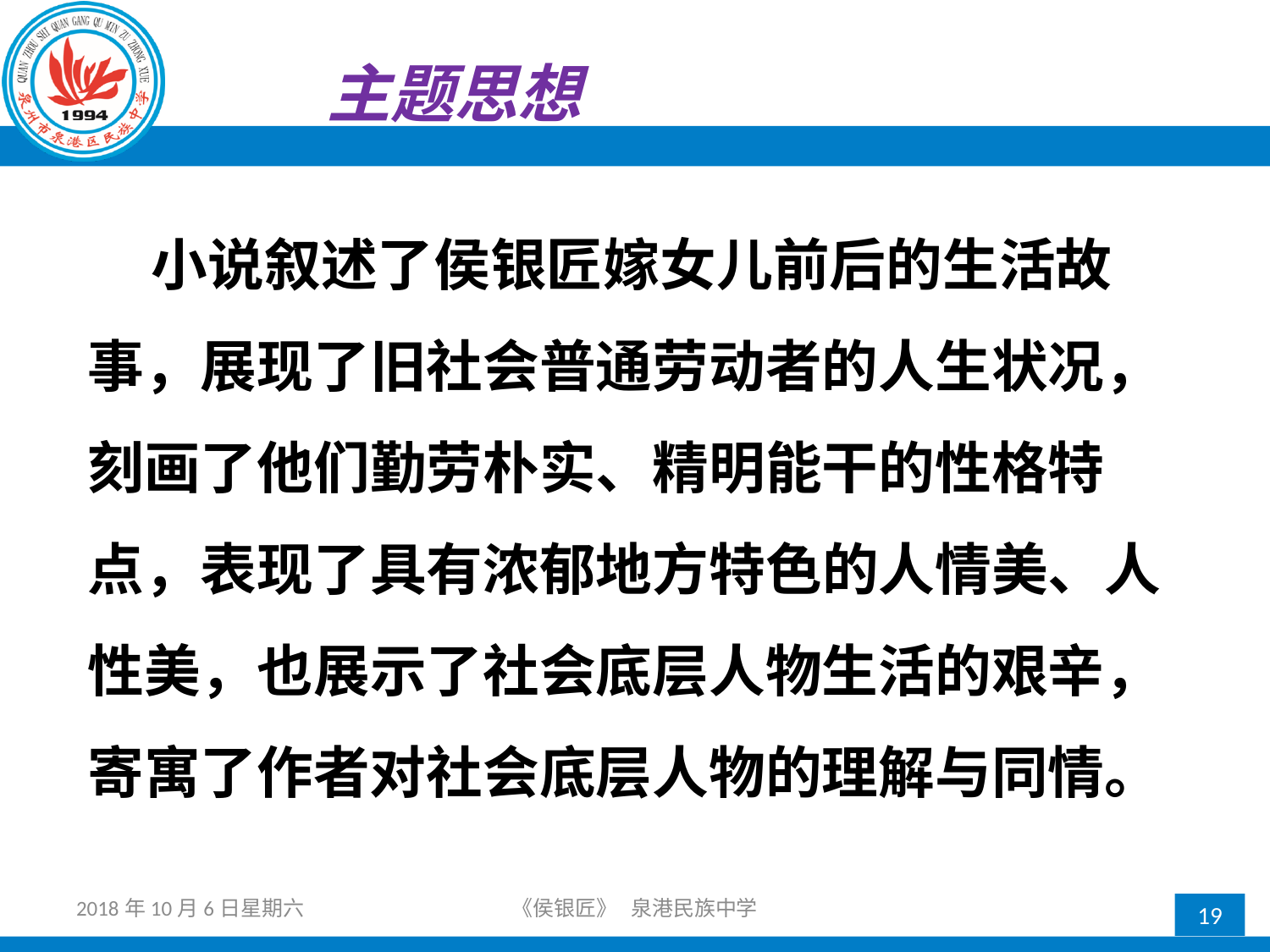

主题思想

  小说叙述了侯银匠嫁女儿前后的生活故事，展现了旧社会普通劳动者的人生状况，刻画了他们勤劳朴实、精明能干的性格特点，表现了具有浓郁地方特色的人情美、人性美，也展示了社会底层人物生活的艰辛，寄寓了作者对社会底层人物的理解与同情。
2018年10月6日星期六
《侯银匠》  泉港民族中学